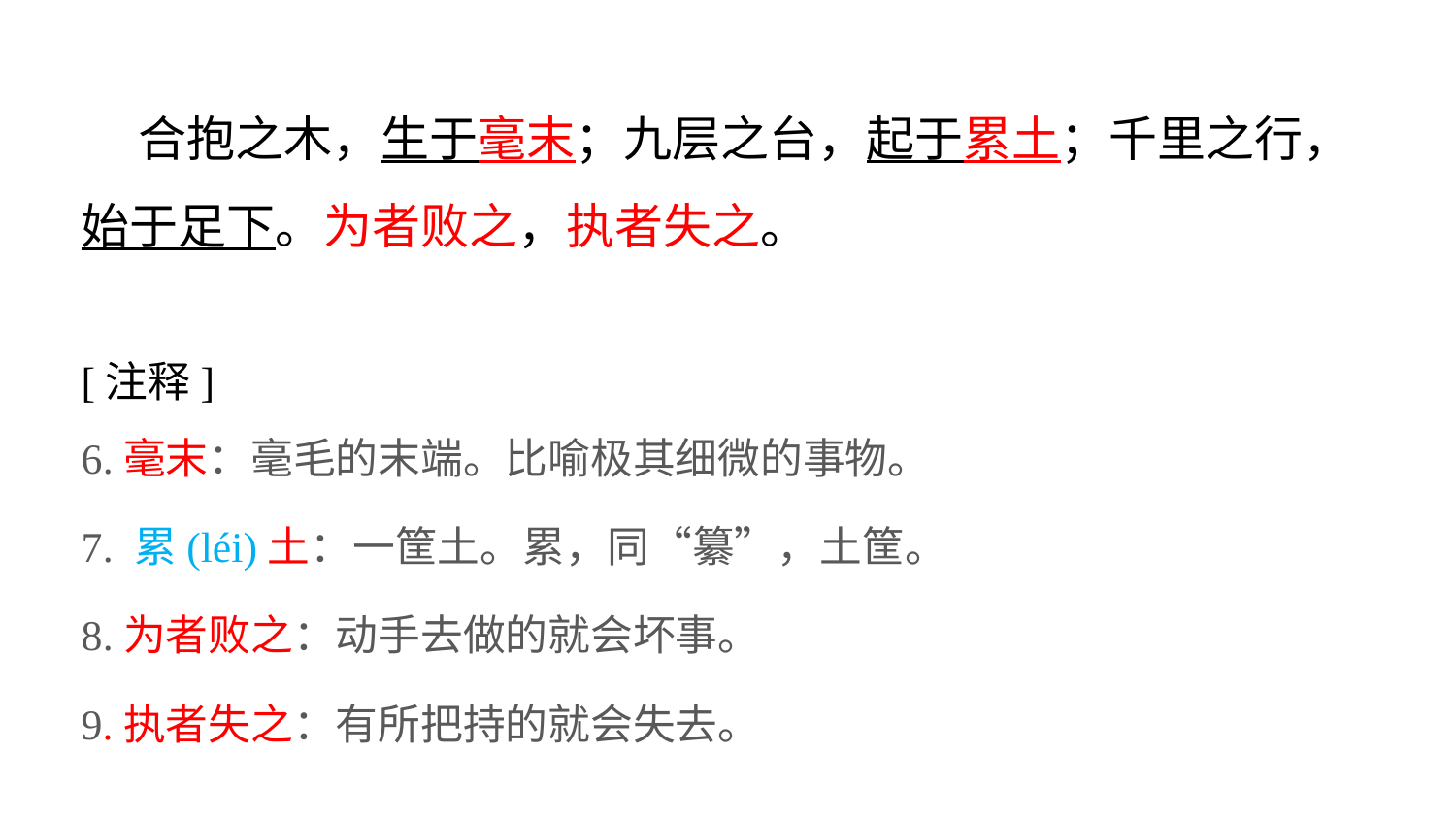

合抱之木，生于毫末；九层之台，起于累土；千里之行，始于足下。为者败之，执者失之。

[注释]
6.毫末：毫毛的末端。比喻极其细微的事物。
7. 累(léi)土：一筐土。累，同“纂”，土筐。
8.为者败之：动手去做的就会坏事。
9.执者失之：有所把持的就会失去。